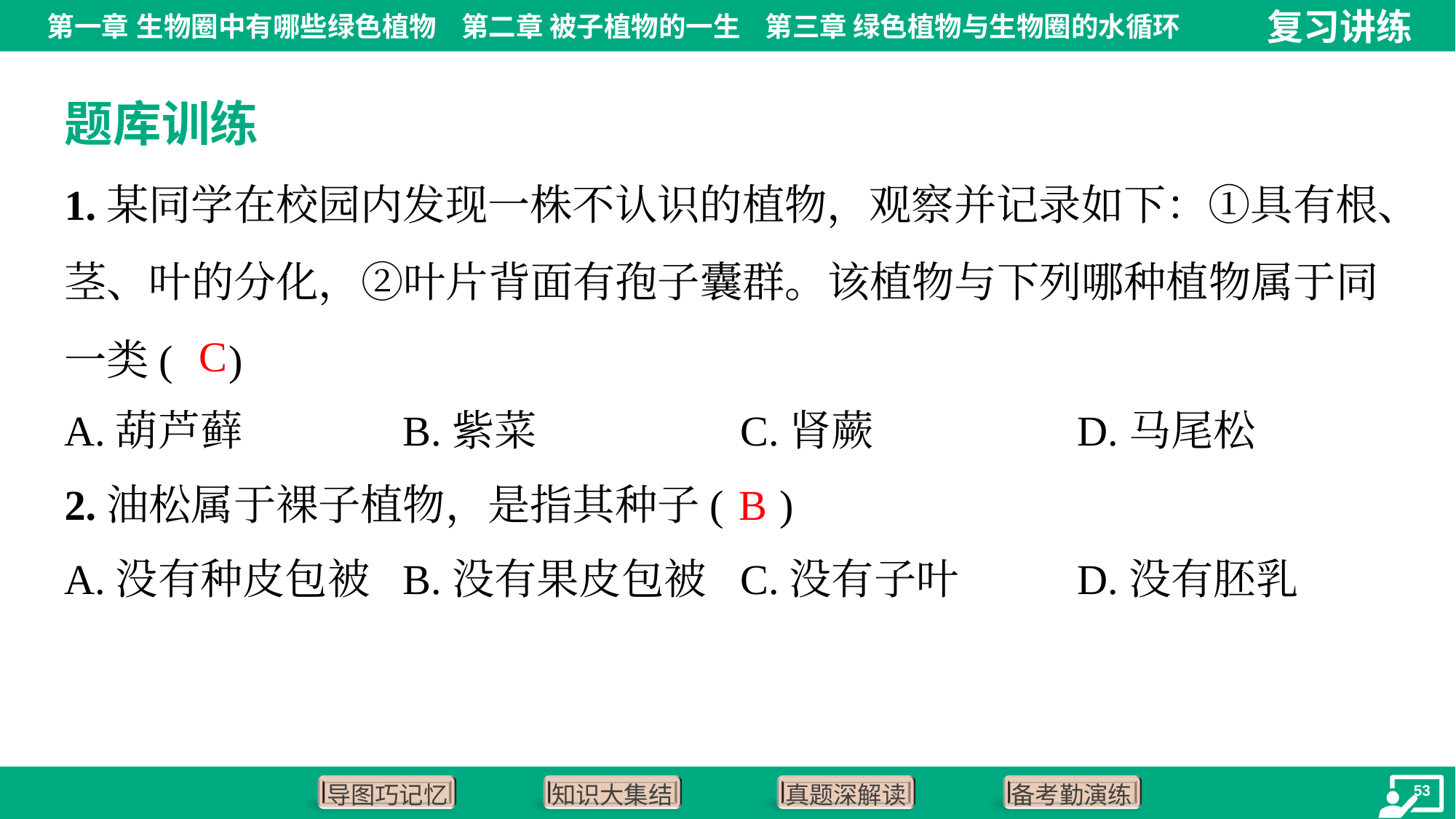

题库训练
1.某同学在校园内发现一株不认识的植物，观察并记录如下：①具有根、
茎、叶的分化，②叶片背面有孢子囊群。该植物与下列哪种植物属于同
一类(     )
C
A.葫芦藓	B.紫菜	C.肾蕨	D.马尾松
B
2.油松属于裸子植物，是指其种子(     )
A.没有种皮包被	B.没有果皮包被	C.没有子叶	D.没有胚乳